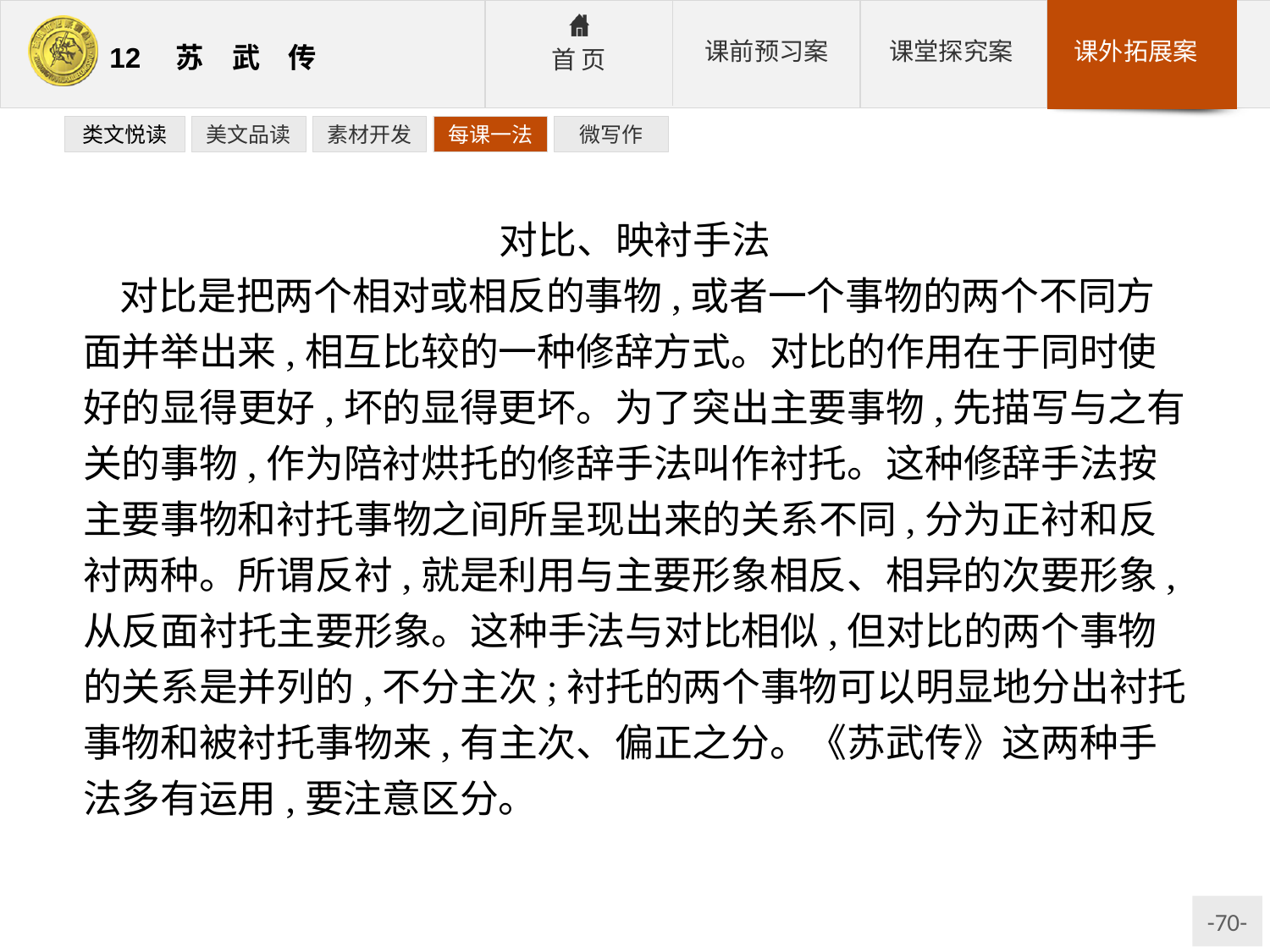

类文悦读
美文品读
素材开发
每课一法
微写作
对比、映衬手法
对比是把两个相对或相反的事物,或者一个事物的两个不同方面并举出来,相互比较的一种修辞方式。对比的作用在于同时使好的显得更好,坏的显得更坏。为了突出主要事物,先描写与之有关的事物,作为陪衬烘托的修辞手法叫作衬托。这种修辞手法按主要事物和衬托事物之间所呈现出来的关系不同,分为正衬和反衬两种。所谓反衬,就是利用与主要形象相反、相异的次要形象,从反面衬托主要形象。这种手法与对比相似,但对比的两个事物的关系是并列的,不分主次;衬托的两个事物可以明显地分出衬托事物和被衬托事物来,有主次、偏正之分。《苏武传》这两种手法多有运用,要注意区分。